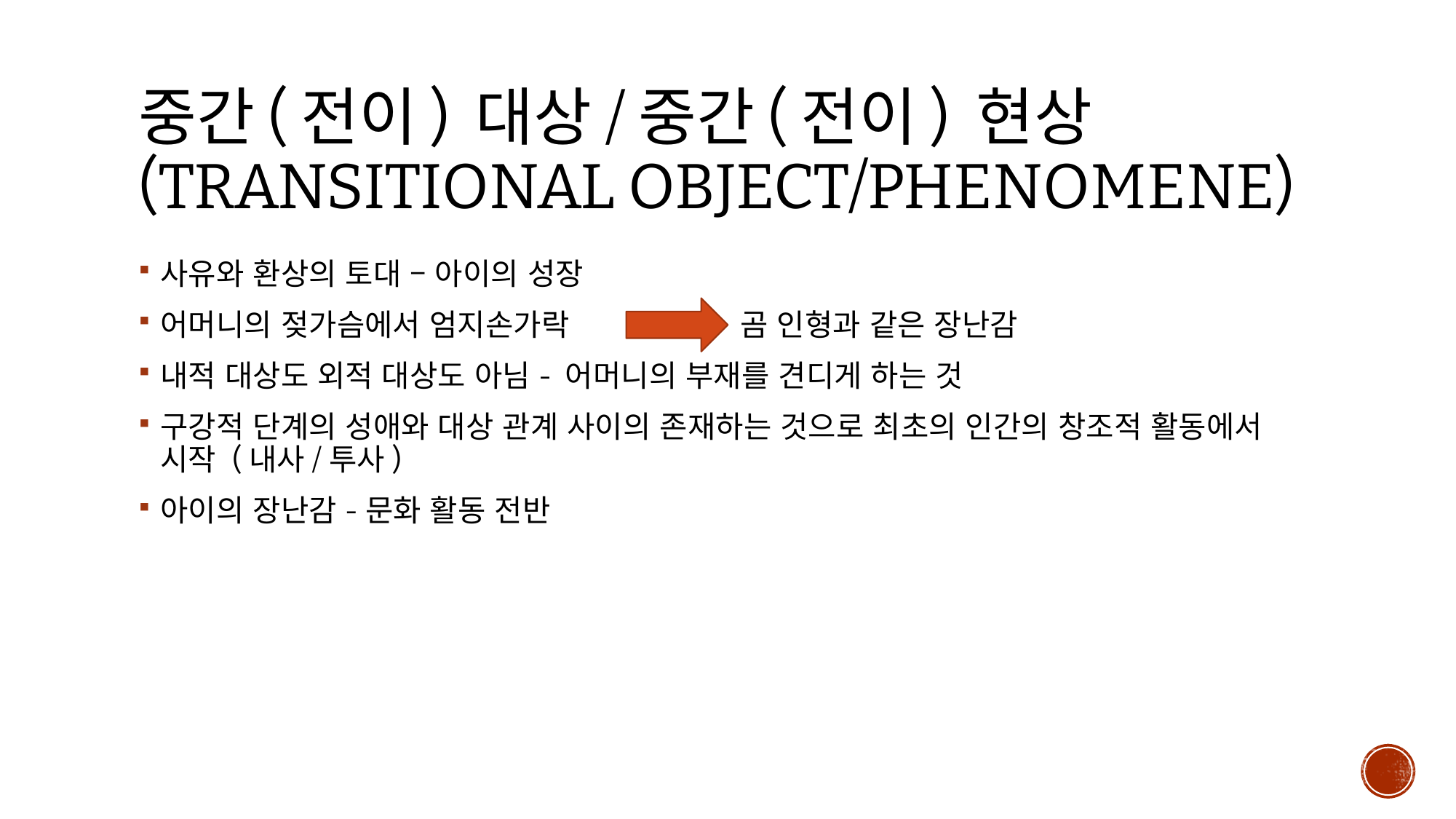

# 중간(전이) 대상/중간(전이) 현상 (transitional object/phenomene)
사유와 환상의 토대 – 아이의 성장
어머니의 젖가슴에서 엄지손가락                    곰 인형과 같은 장난감
내적 대상도 외적 대상도 아님- 어머니의 부재를 견디게 하는 것
구강적 단계의 성애와 대상 관계 사이의 존재하는 것으로 최초의 인간의 창조적 활동에서 시작 (내사/투사)
아이의 장난감-문화 활동 전반